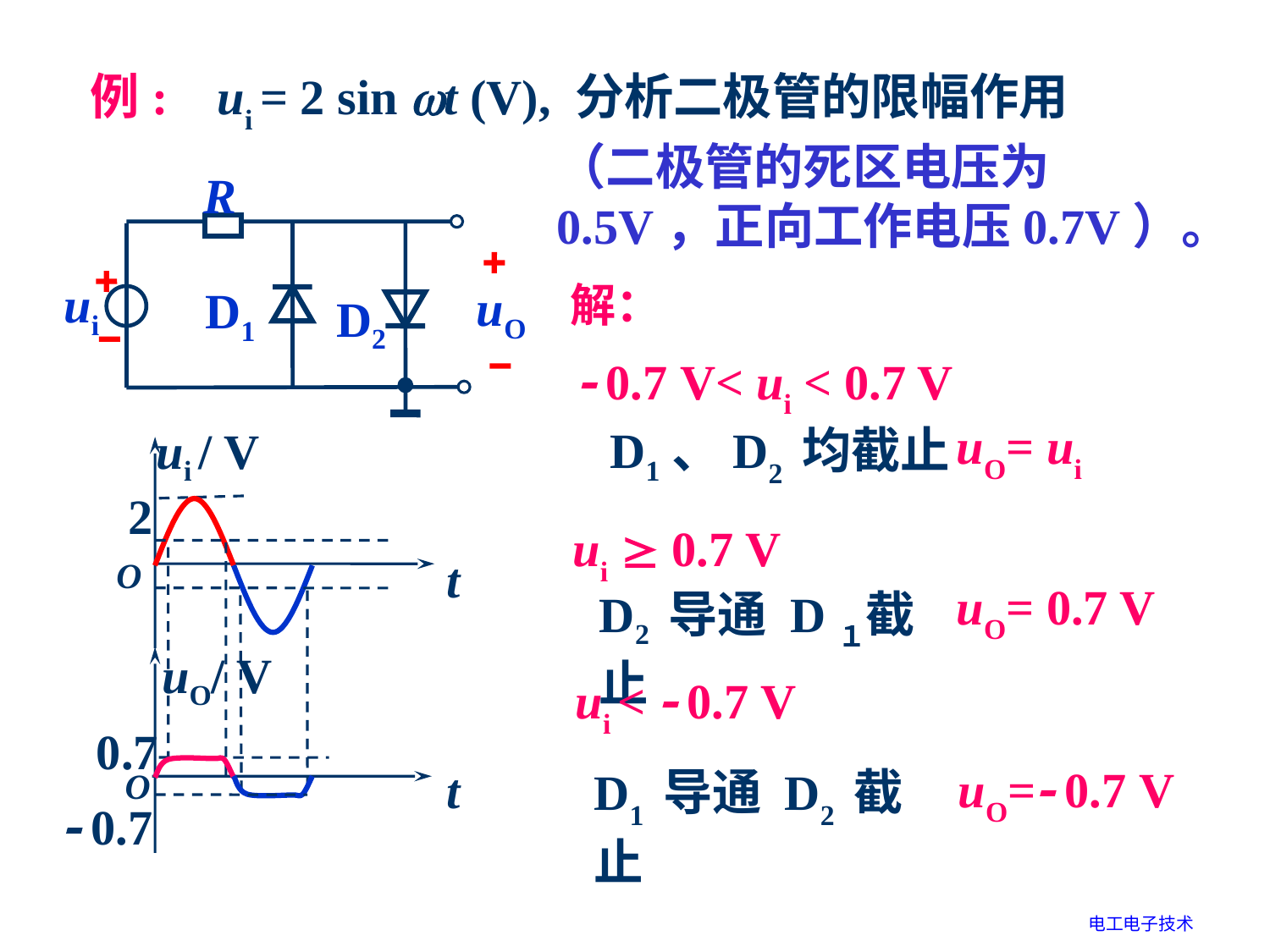

例:    ui = 2 sin ωt (V), 分析二极管的限幅作用
（二极管的死区电压为0.5V，正向工作电压0.7V）。
R

ui

uO
D1
D2

解：
− 0.7 V< ui < 0.7 V
uO= ui
D1、D2 均截止
ui / V

2

t
O

uO/ V

0.7
t

O

− 0.7

ui ≥ 0.7 V
uO= 0.7 V
D2 导通 D１截止
ui < − 0.7 V
uO=− 0.7 V
D1 导通 D2 截止
电工电子技术